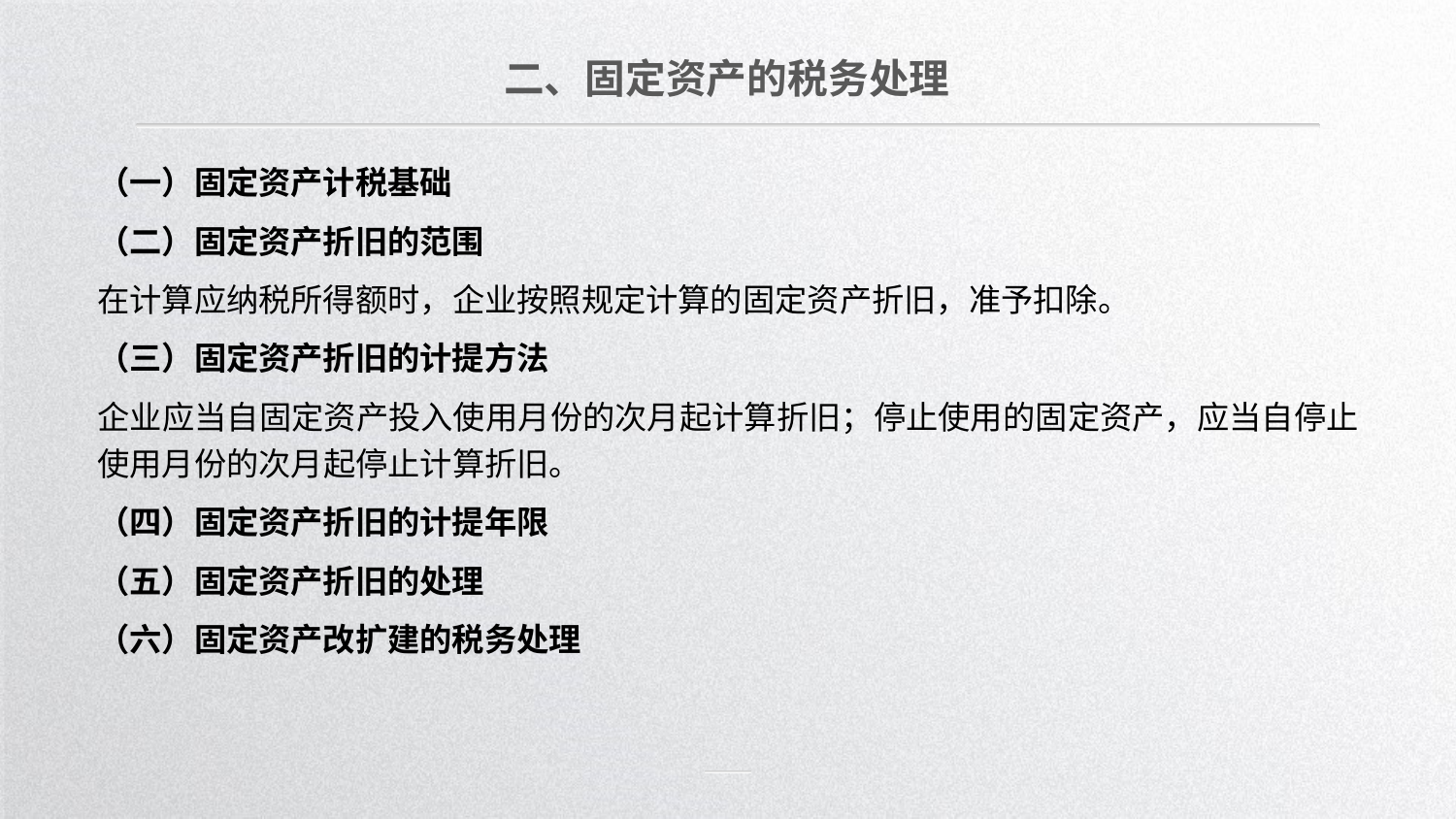

二、固定资产的税务处理
（一）固定资产计税基础
（二）固定资产折旧的范围
在计算应纳税所得额时，企业按照规定计算的固定资产折旧，准予扣除。
（三）固定资产折旧的计提方法
企业应当自固定资产投入使用月份的次月起计算折旧；停止使用的固定资产，应当自停止使用月份的次月起停止计算折旧。
（四）固定资产折旧的计提年限
（五）固定资产折旧的处理
（六）固定资产改扩建的税务处理